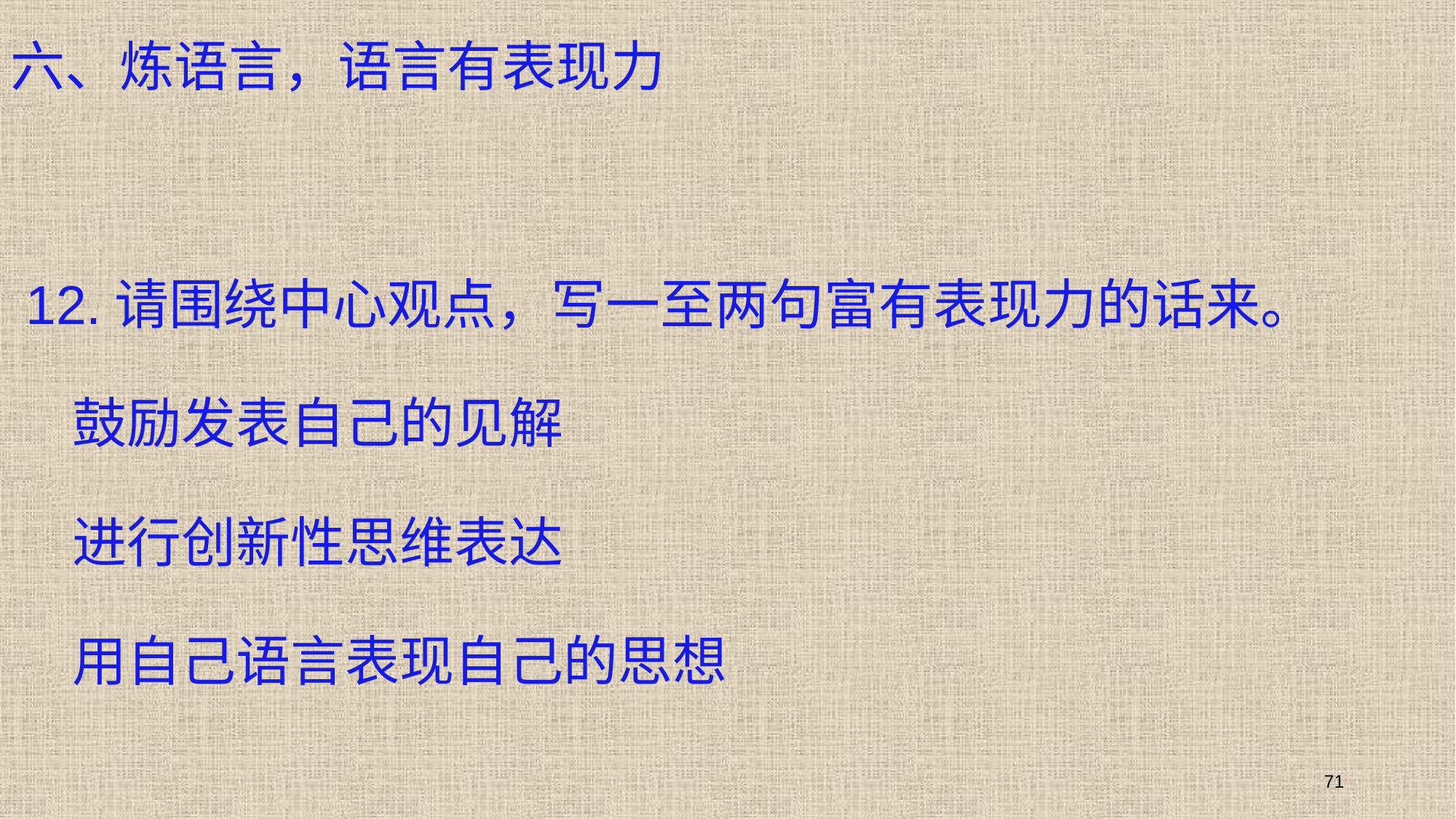

六、炼语言，语言有表现力

 12.请围绕中心观点，写一至两句富有表现力的话来。
    鼓励发表自己的见解
    进行创新性思维表达
    用自己语言表现自己的思想

71